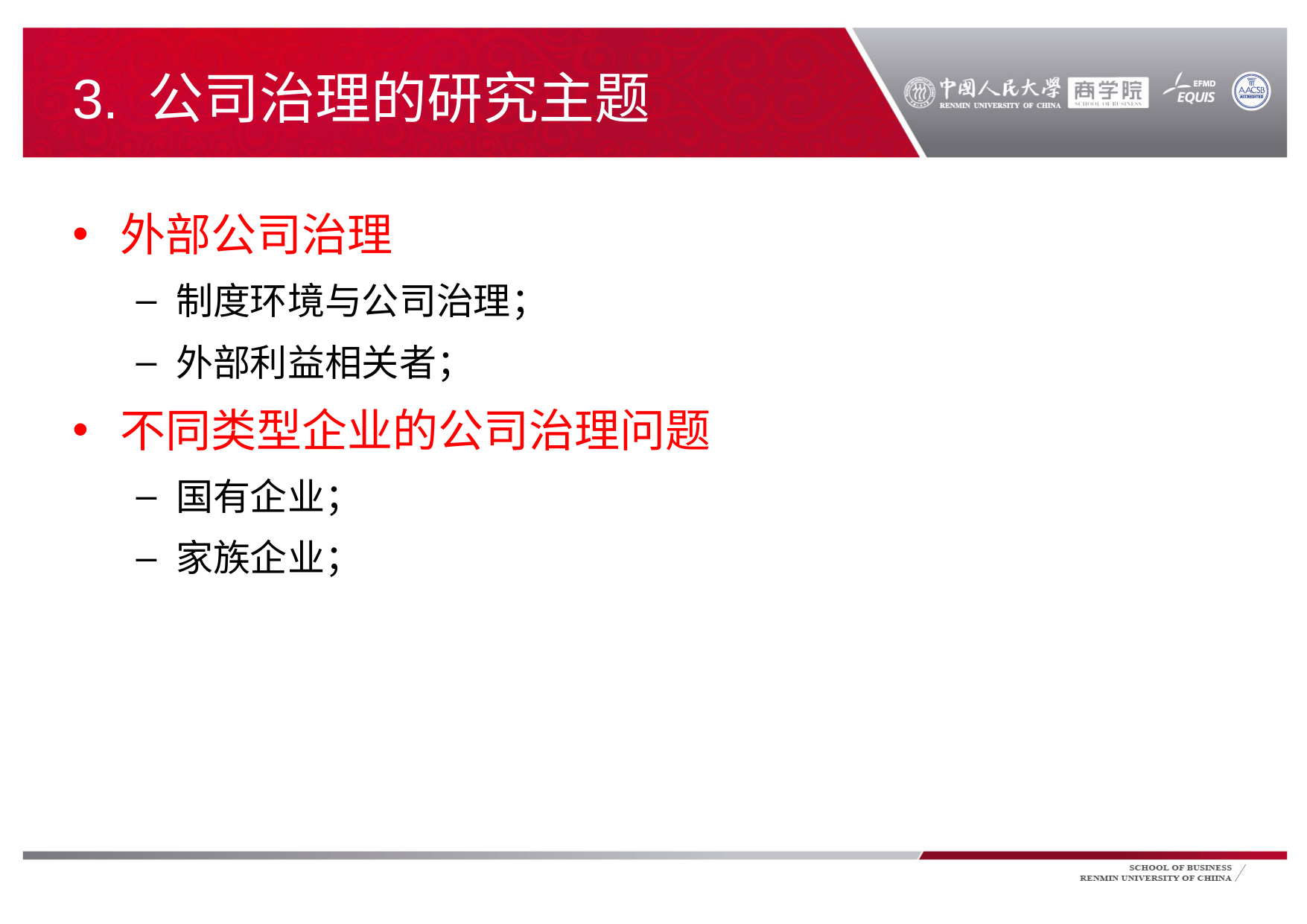

# 3. 公司治理的研究主题
外部公司治理
制度环境与公司治理；
外部利益相关者；
不同类型企业的公司治理问题
国有企业；
家族企业；